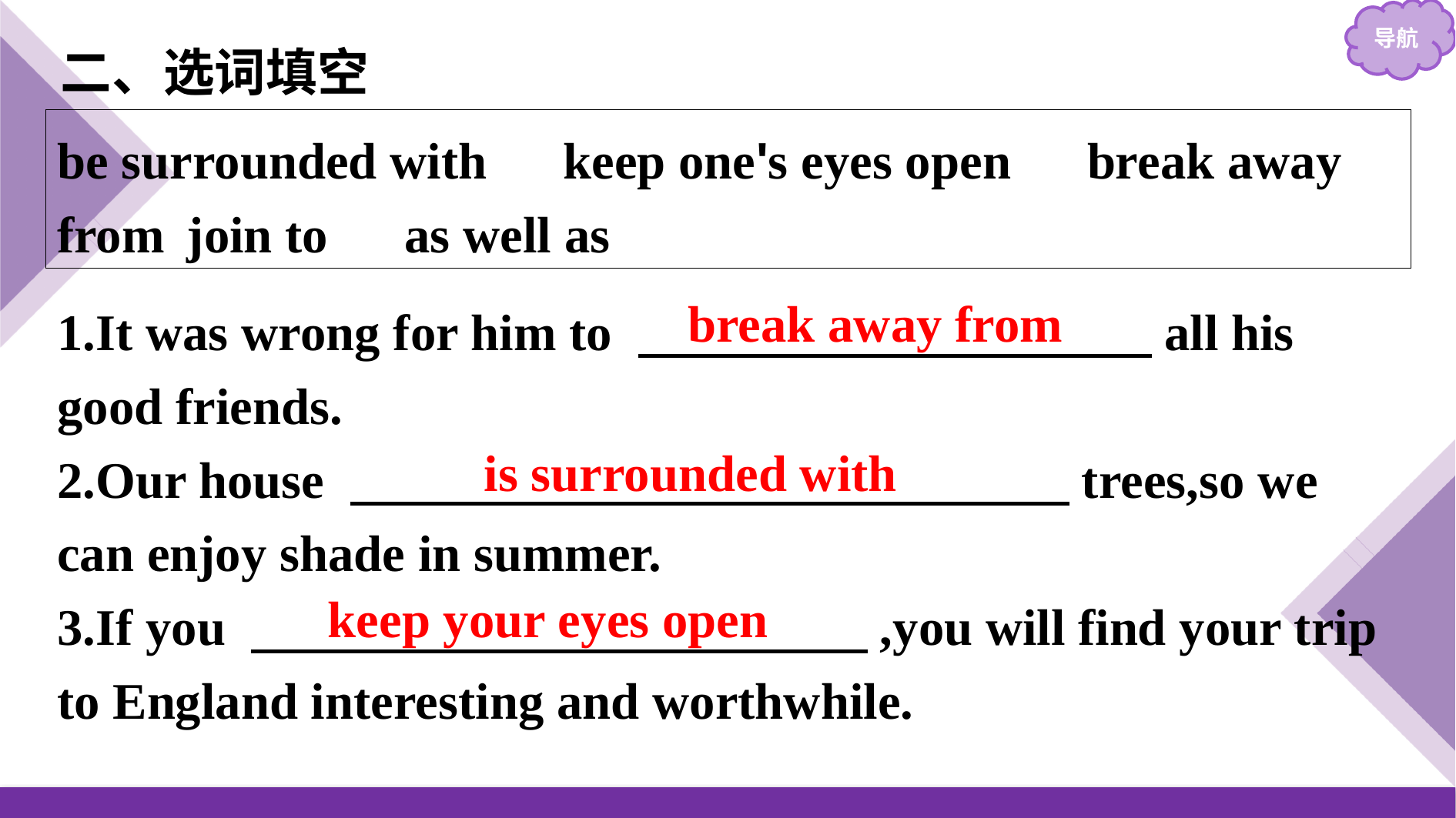

二、选词填空
be surrounded with　keep one's eyes open　break away from	join to　as well as
1.It was wrong for him to 　　　　　　　　　　all his good friends.
2.Our house 　　　　　　　　　　　　　　trees,so we can enjoy shade in summer.
3.If you 　　　　　　　　　　　　,you will find your trip to England interesting and worthwhile.
break away from
is surrounded with
keep your eyes open